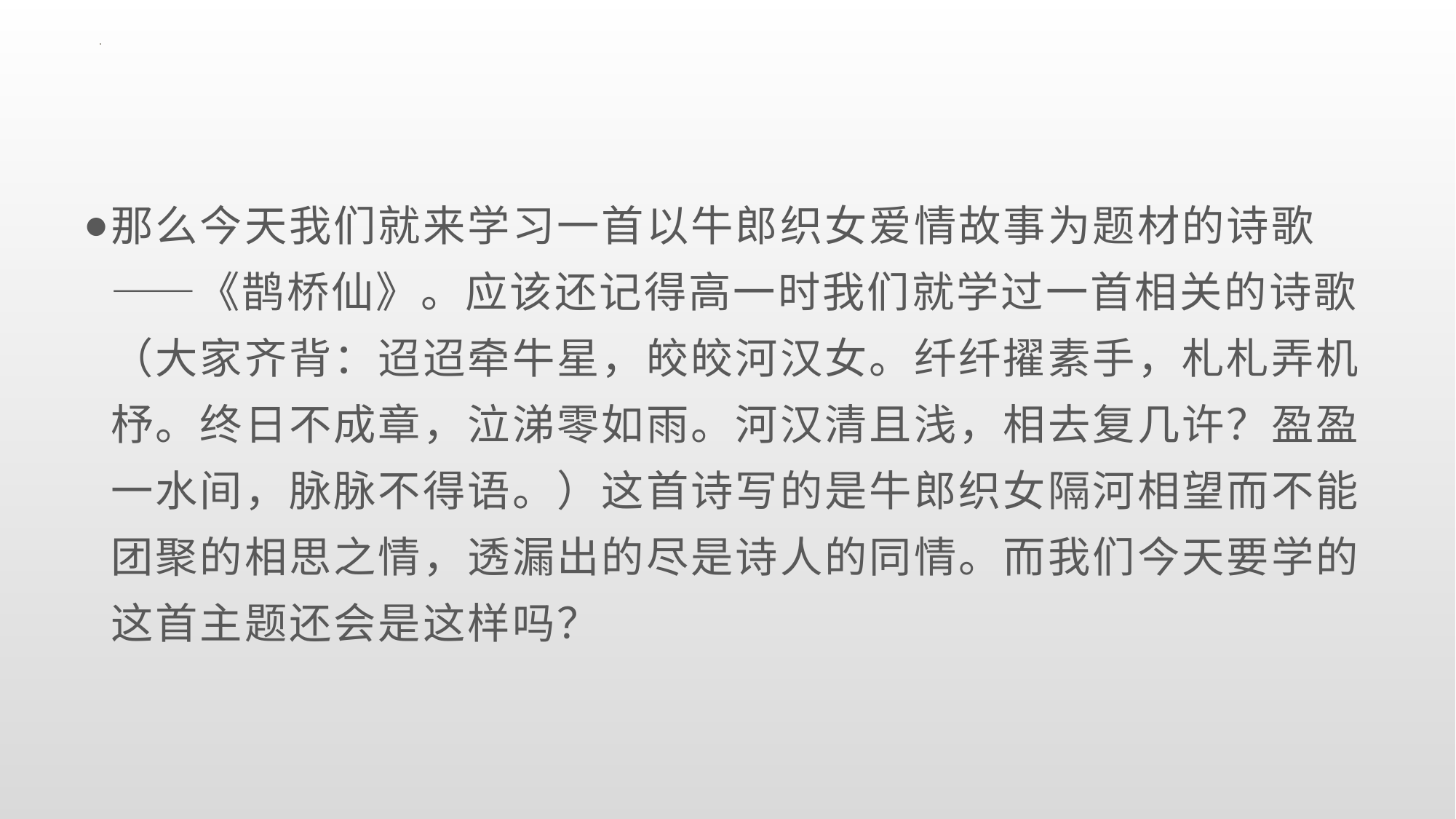

那么今天我们就来学习一首以牛郎织女爱情故事为题材的诗歌——《鹊桥仙》。应该还记得高一时我们就学过一首相关的诗歌（大家齐背：迢迢牵牛星，皎皎河汉女。纤纤擢素手，札札弄机杼。终日不成章，泣涕零如雨。河汉清且浅，相去复几许？盈盈一水间，脉脉不得语。）这首诗写的是牛郎织女隔河相望而不能团聚的相思之情，透漏出的尽是诗人的同情。而我们今天要学的这首主题还会是这样吗？